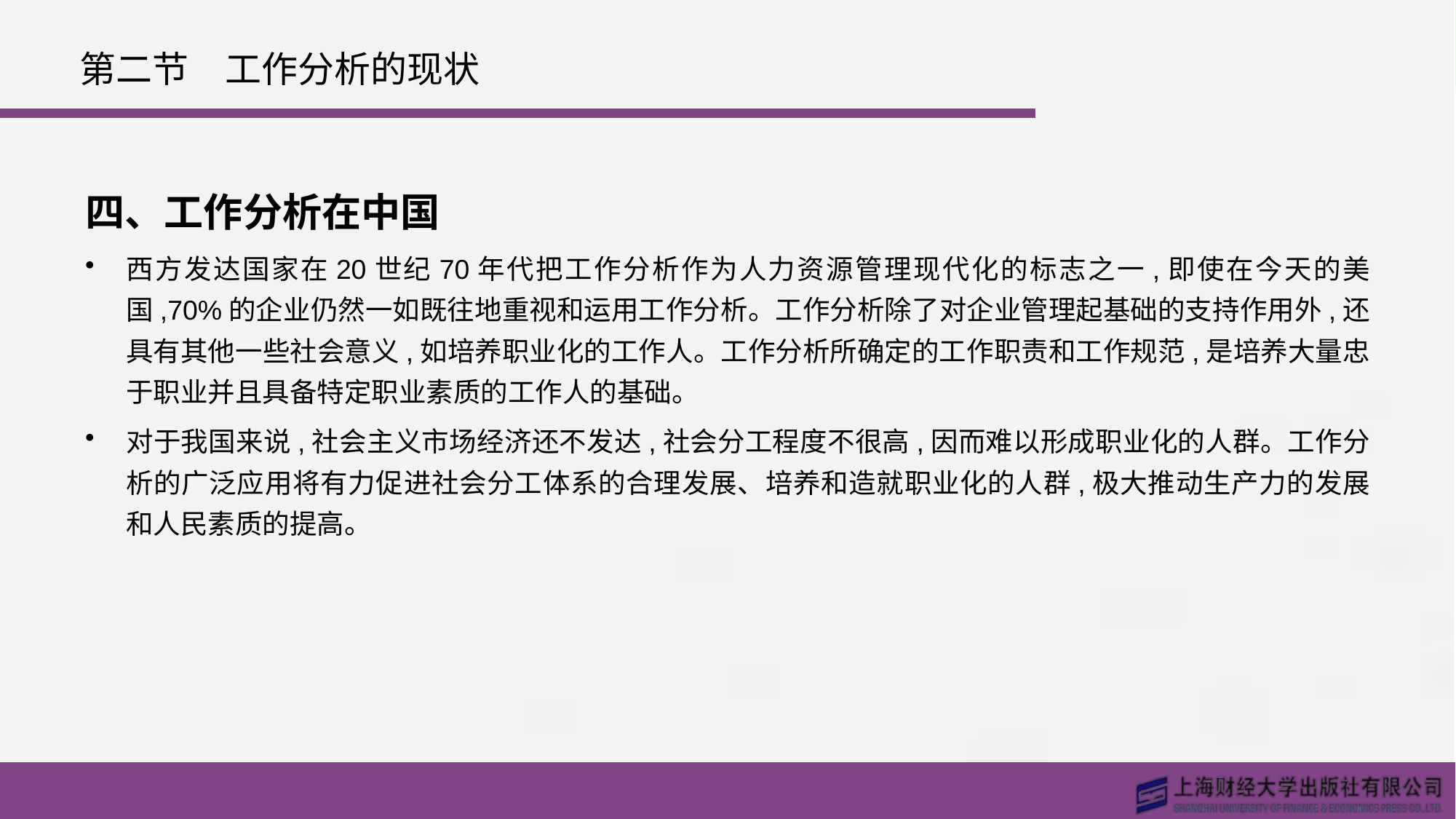

# 第二节　工作分析的现状
四、工作分析在中国
西方发达国家在20世纪70年代把工作分析作为人力资源管理现代化的标志之一,即使在今天的美国,70%的企业仍然一如既往地重视和运用工作分析。工作分析除了对企业管理起基础的支持作用外,还具有其他一些社会意义,如培养职业化的工作人。工作分析所确定的工作职责和工作规范,是培养大量忠于职业并且具备特定职业素质的工作人的基础。
对于我国来说,社会主义市场经济还不发达,社会分工程度不很高,因而难以形成职业化的人群。工作分析的广泛应用将有力促进社会分工体系的合理发展、培养和造就职业化的人群,极大推动生产力的发展和人民素质的提高。